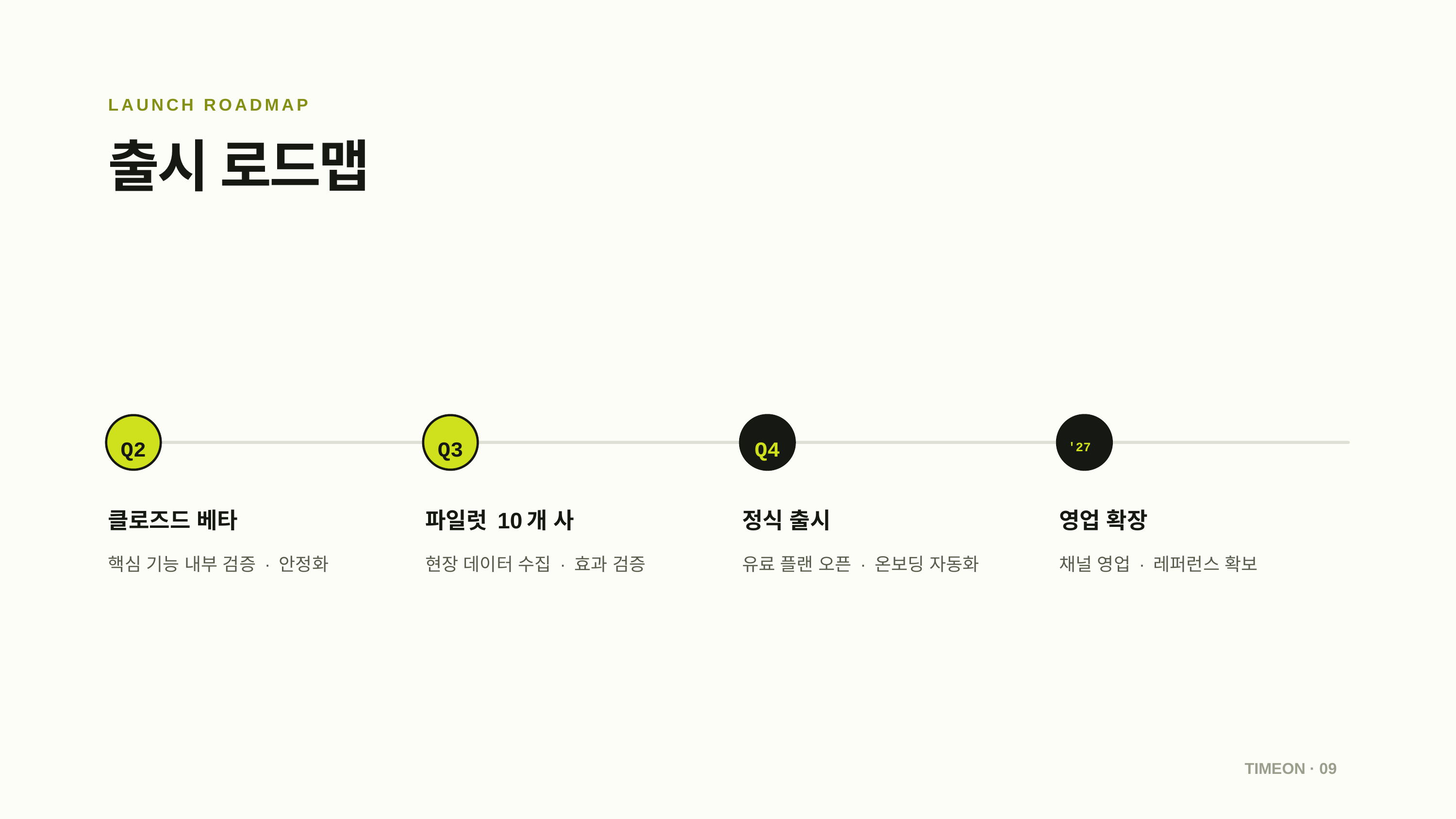

LAUNCH ROADMAP
출시 로드맵

Q2
Q3
Q4
'27

클로즈드 베타
파일럿 10개 사
정식 출시
영업 확장
핵심 기능 내부 검증 · 안정화
현장 데이터 수집 · 효과 검증
유료 플랜 오픈 · 온보딩 자동화
채널 영업 · 레퍼런스 확보
TIMEON · 09